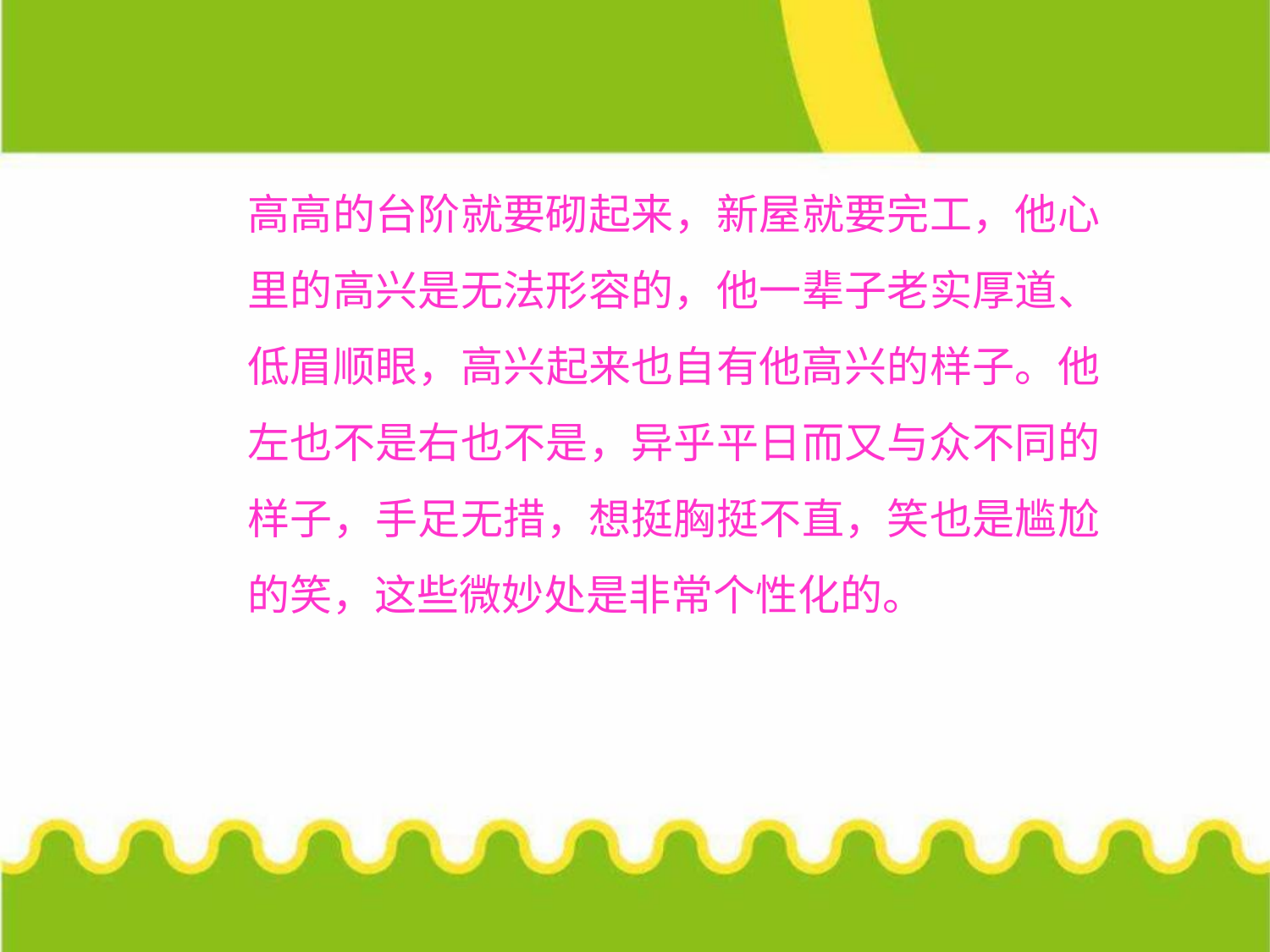

高高的台阶就要砌起来，新屋就要完工，他心里的高兴是无法形容的，他一辈子老实厚道、低眉顺眼，高兴起来也自有他高兴的样子。他左也不是右也不是，异乎平日而又与众不同的样子，手足无措，想挺胸挺不直，笑也是尴尬的笑，这些微妙处是非常个性化的。